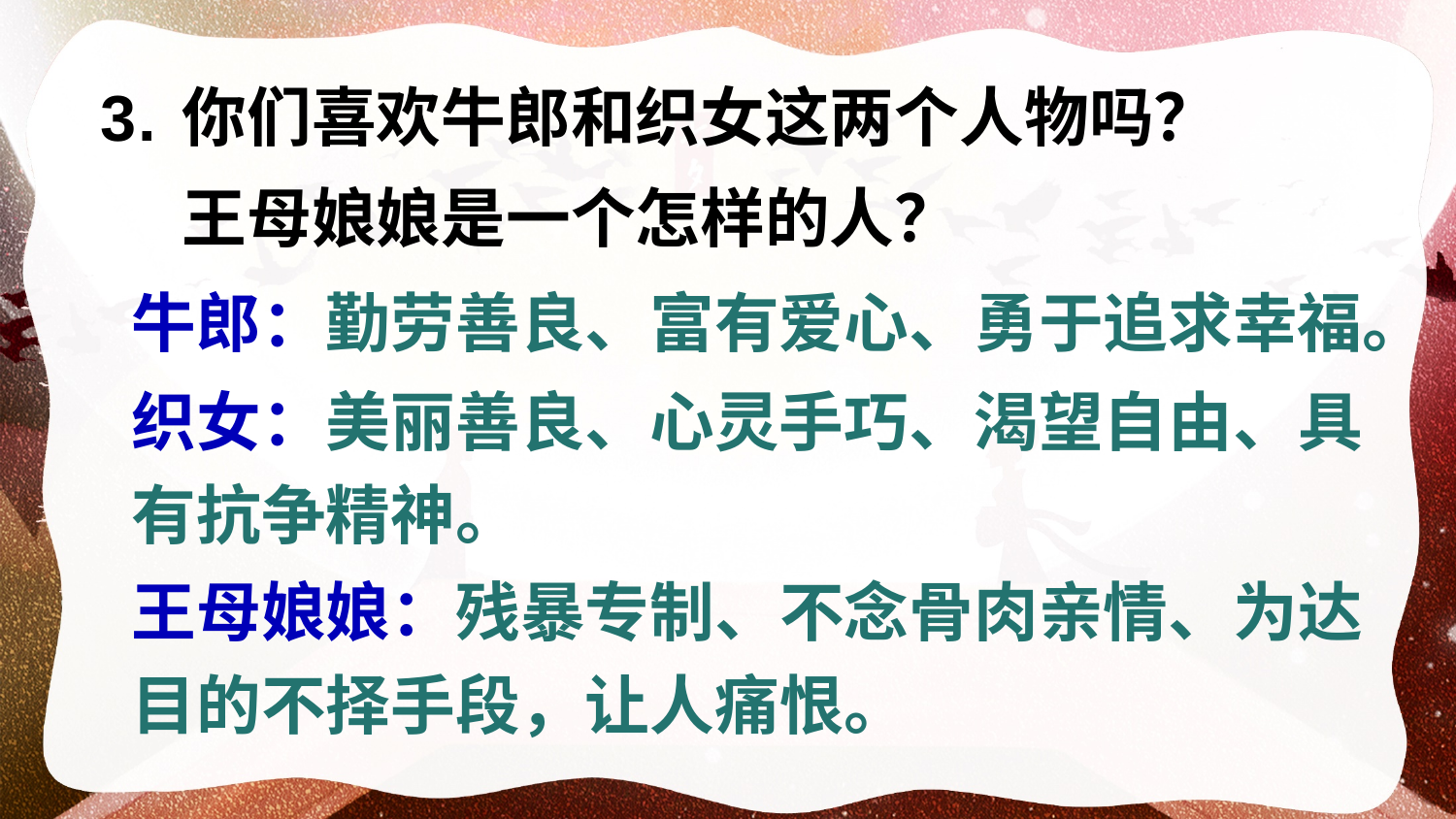

你们喜欢牛郎和织女这两个人物吗？王母娘娘是一个怎样的人？
牛郎：勤劳善良、富有爱心、勇于追求幸福。
织女：美丽善良、心灵手巧、渴望自由、具有抗争精神。
王母娘娘：残暴专制、不念骨肉亲情、为达目的不择手段，让人痛恨。